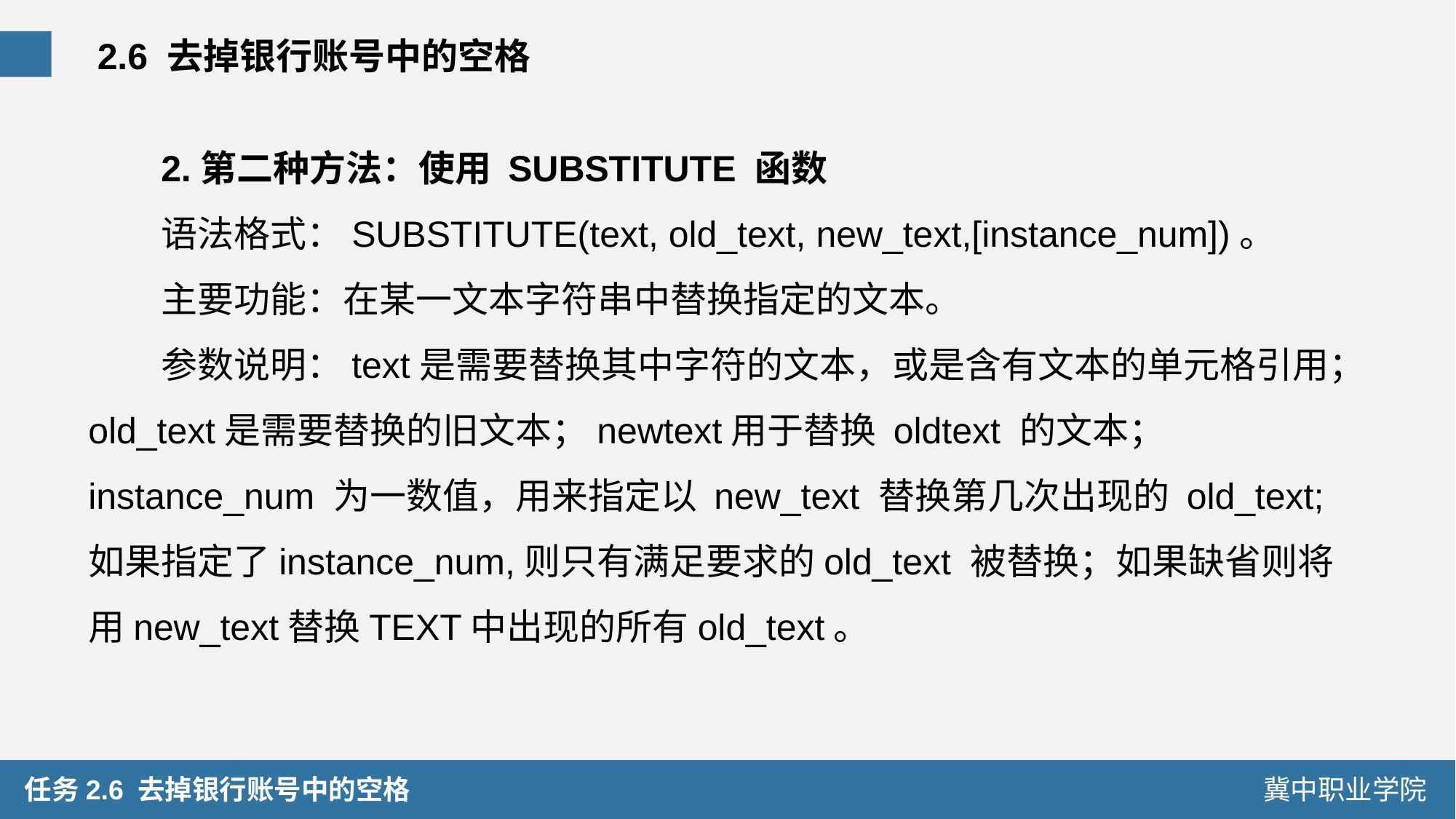

2.6 去掉银行账号中的空格
2.第二种方法：使用 SUBSTITUTE 函数
语法格式：SUBSTITUTE(text, old_text, new_text,[instance_num])。
主要功能：在某一文本字符串中替换指定的文本。
参数说明：text是需要替换其中字符的文本，或是含有文本的单元格引用；old_text是需要替换的旧文本；newtext用于替换 oldtext 的文本；instance_num 为一数值，用来指定以 new_text 替换第几次出现的 old_text;如果指定了instance_num,则只有满足要求的old_text 被替换；如果缺省则将用new_text替换TEXT中出现的所有old_text。

 任务2.6 去掉银行账号中的空格
冀中职业学院